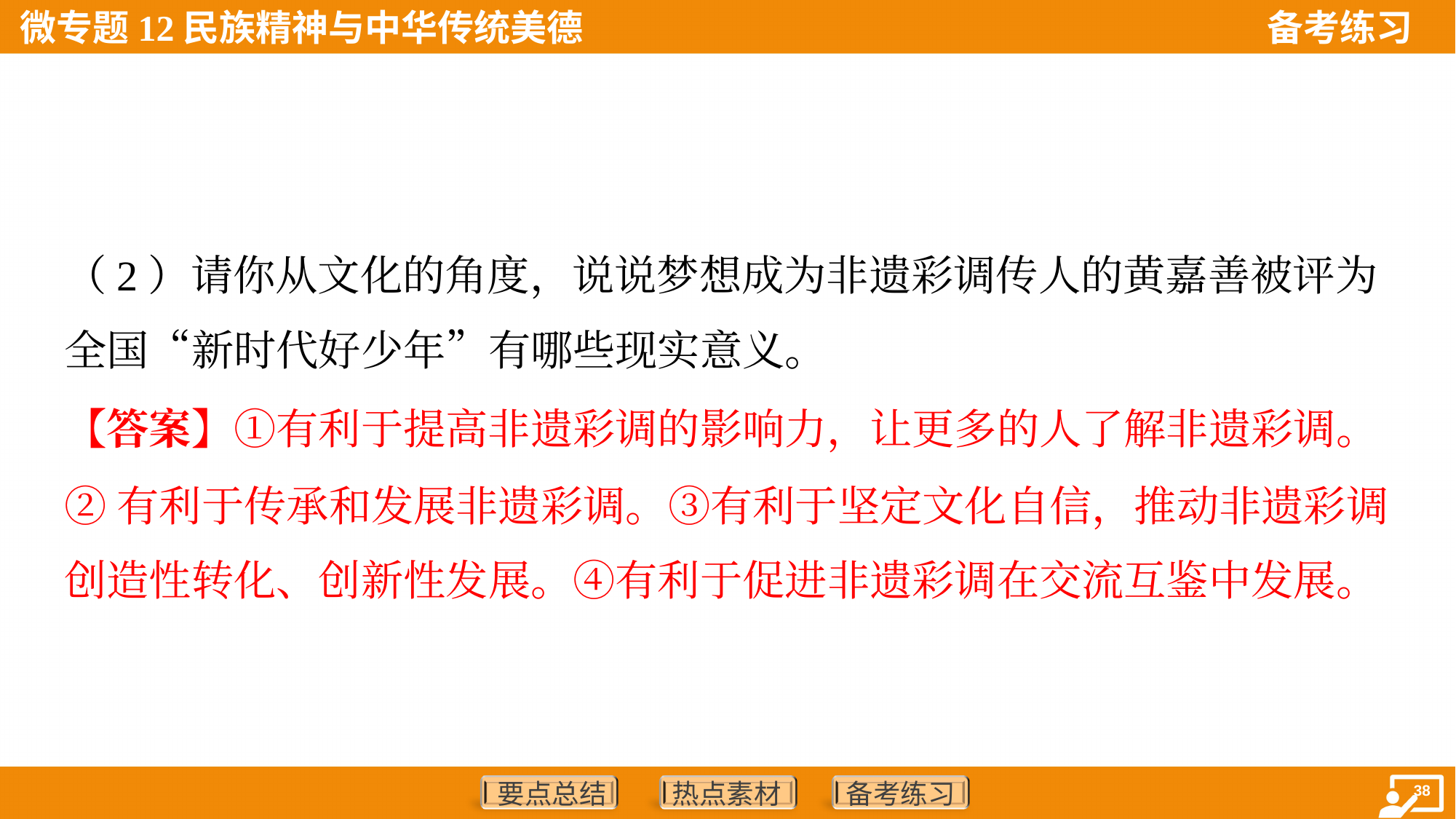

（2）请你从文化的角度，说说梦想成为非遗彩调传人的黄嘉善被评为
全国“新时代好少年”有哪些现实意义。
【答案】①有利于提高非遗彩调的影响力，让更多的人了解非遗彩调。
②有利于传承和发展非遗彩调。③有利于坚定文化自信，推动非遗彩调
创造性转化、创新性发展。④有利于促进非遗彩调在交流互鉴中发展。